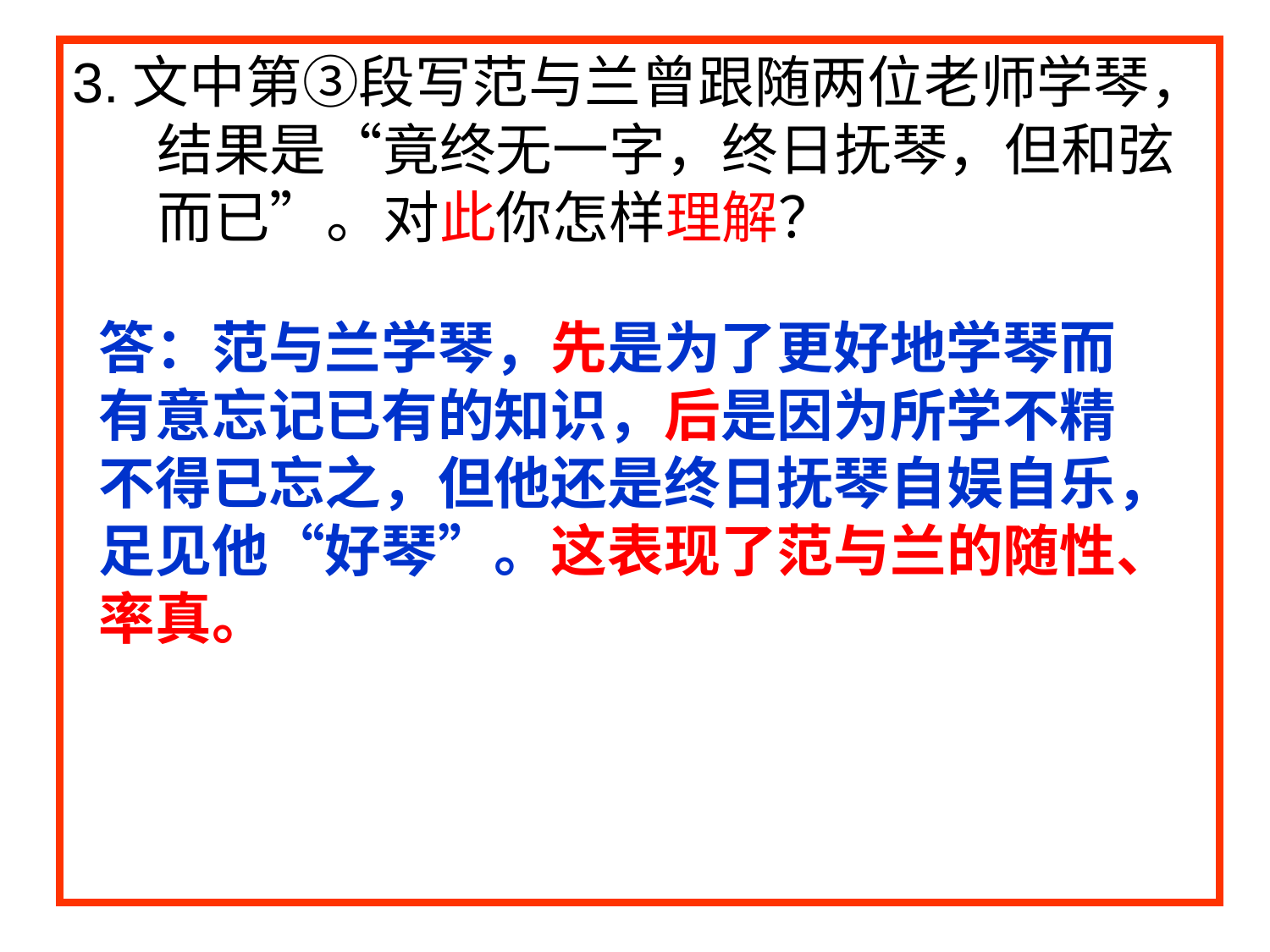

3.文中第③段写范与兰曾跟随两位老师学琴，结果是“竟终无一字，终日抚琴，但和弦而已”。对此你怎样理解？
答：范与兰学琴，先是为了更好地学琴而
有意忘记已有的知识，后是因为所学不精
不得已忘之，但他还是终日抚琴自娱自乐，
足见他“好琴”。这表现了范与兰的随性、
率真。